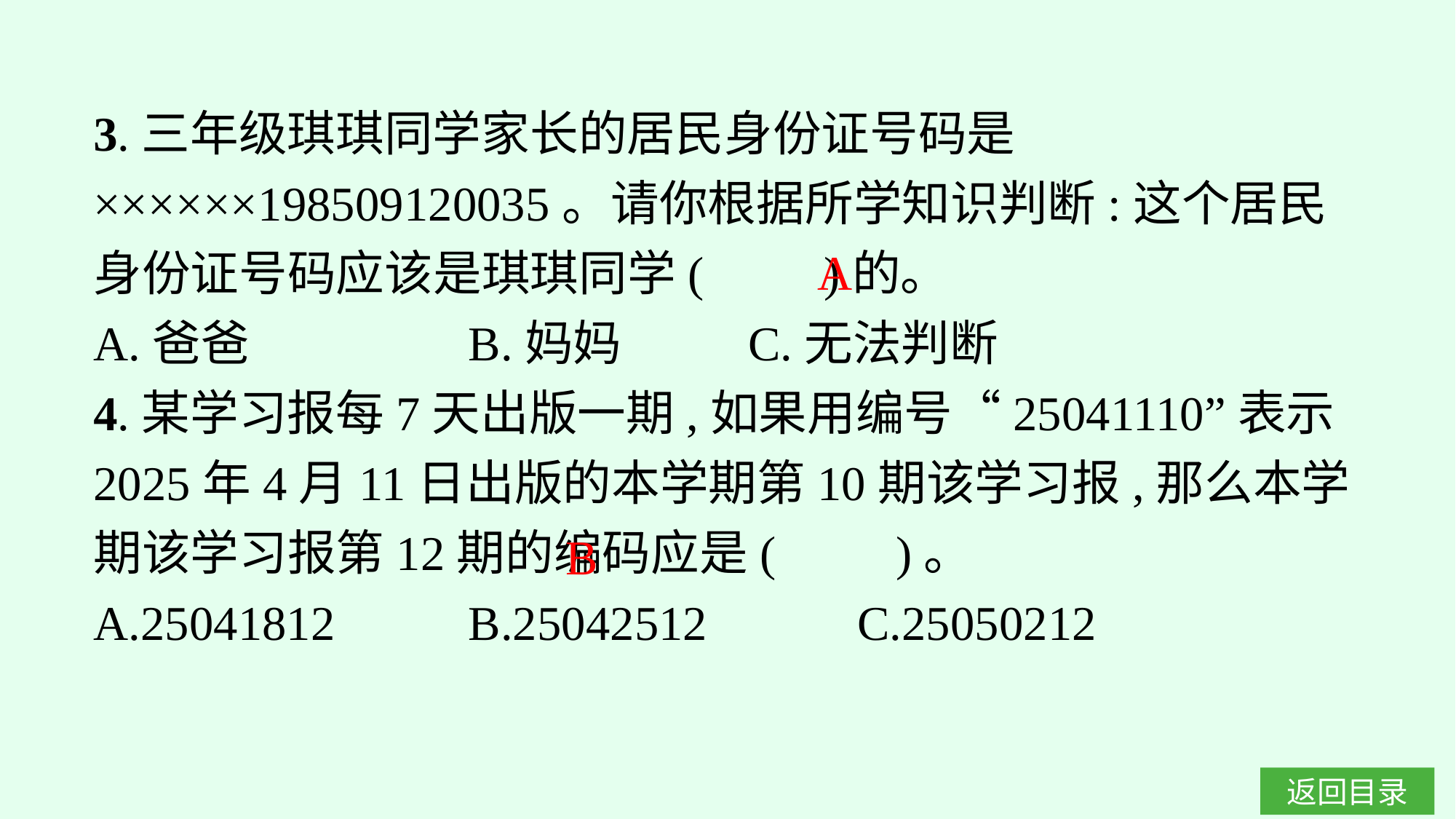

3.三年级琪琪同学家长的居民身份证号码是××××××198509120035。请你根据所学知识判断:这个居民身份证号码应该是琪琪同学(　　)的。
A.爸爸		B.妈妈		C.无法判断
4.某学习报每7天出版一期,如果用编号“25041110”表示2025年4月11日出版的本学期第10期该学习报,那么本学期该学习报第12期的编码应是(　　)。
A.25041812		B.25042512		C.25050212
A
B